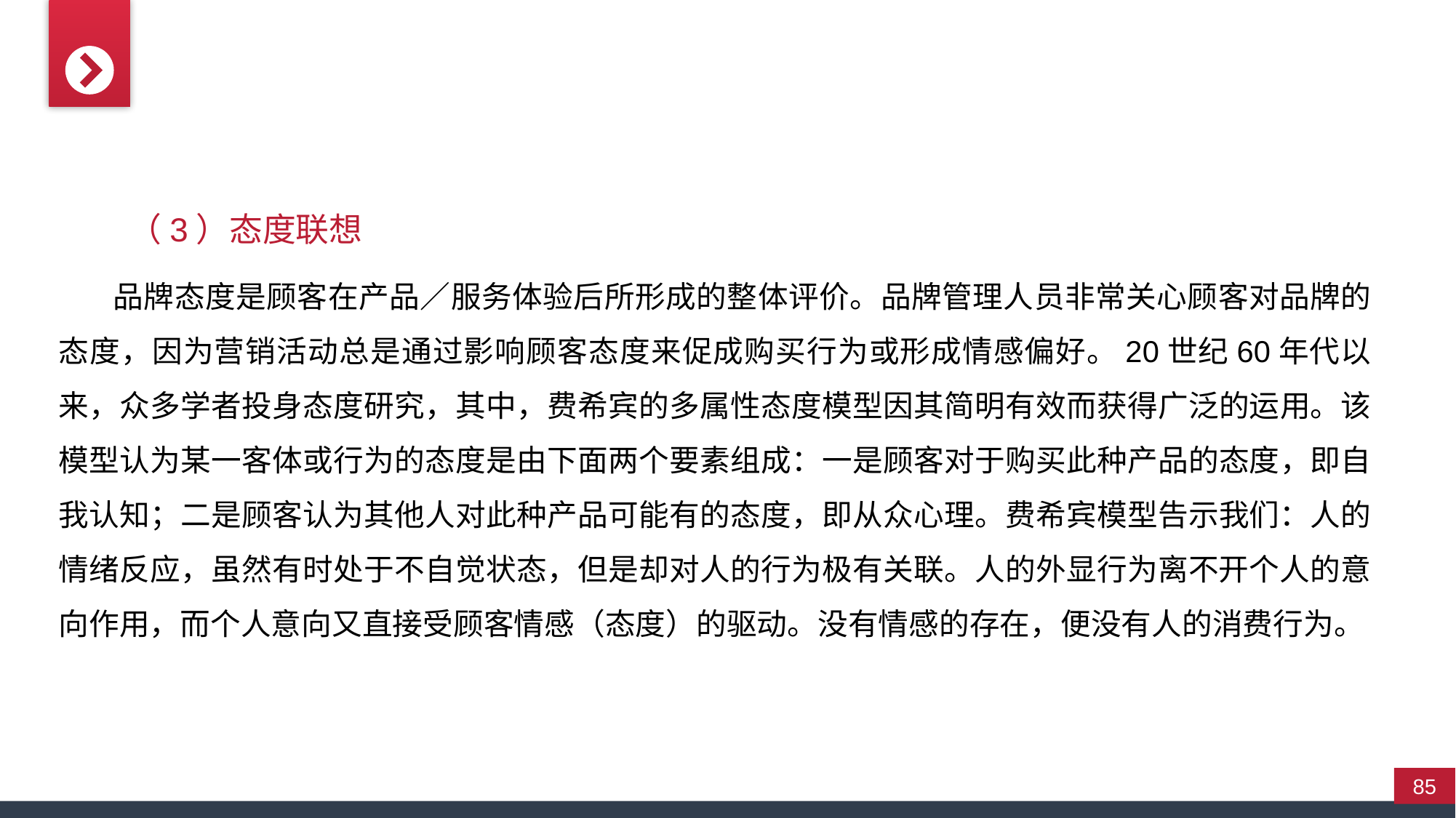

（3）态度联想
品牌态度是顾客在产品／服务体验后所形成的整体评价。品牌管理人员非常关心顾客对品牌的态度，因为营销活动总是通过影响顾客态度来促成购买行为或形成情感偏好。20世纪60年代以来，众多学者投身态度研究，其中，费希宾的多属性态度模型因其简明有效而获得广泛的运用。该模型认为某一客体或行为的态度是由下面两个要素组成：一是顾客对于购买此种产品的态度，即自我认知；二是顾客认为其他人对此种产品可能有的态度，即从众心理。费希宾模型告示我们：人的情绪反应，虽然有时处于不自觉状态，但是却对人的行为极有关联。人的外显行为离不开个人的意向作用，而个人意向又直接受顾客情感（态度）的驱动。没有情感的存在，便没有人的消费行为。